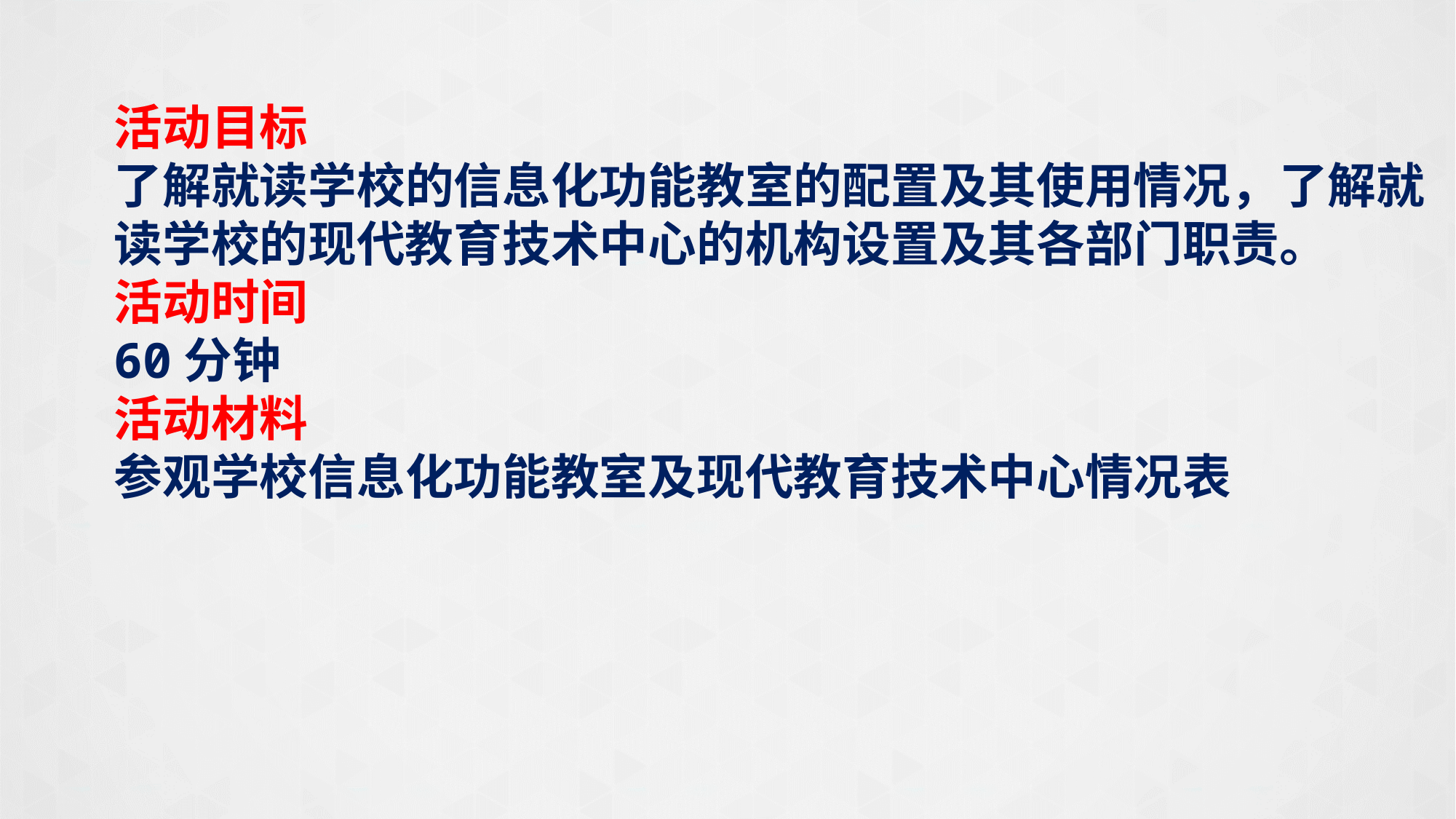

活动目标
了解就读学校的信息化功能教室的配置及其使用情况，了解就读学校的现代教育技术中心的机构设置及其各部门职责。
活动时间
60分钟
活动材料
参观学校信息化功能教室及现代教育技术中心情况表